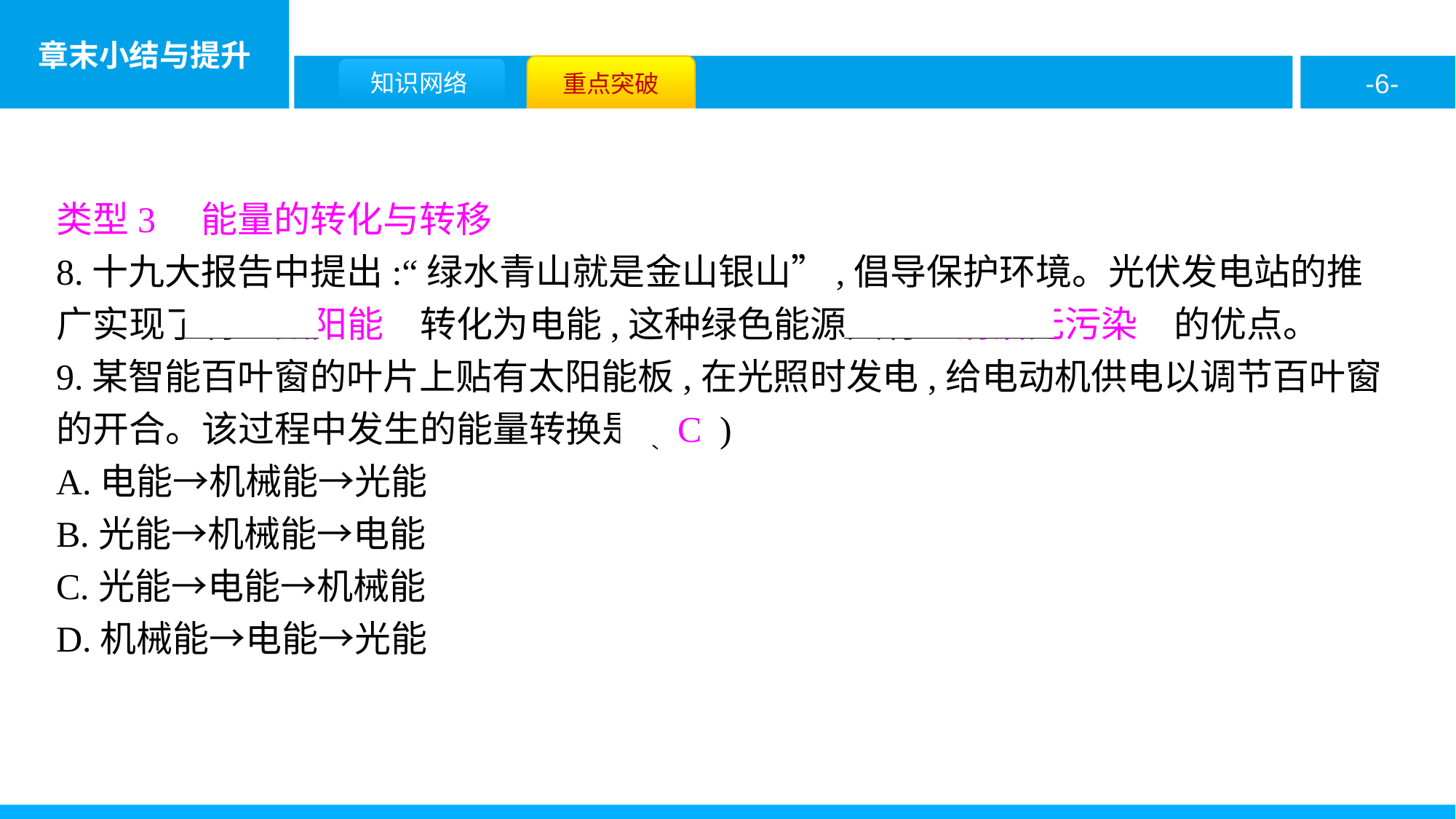

类型3　能量的转化与转移
8.十九大报告中提出:“绿水青山就是金山银山”,倡导保护环境。光伏发电站的推广实现了将　太阳能　转化为电能,这种绿色能源具有　清洁无污染　的优点。
9.某智能百叶窗的叶片上贴有太阳能板,在光照时发电,给电动机供电以调节百叶窗的开合。该过程中发生的能量转换是(  C  )
A.电能→机械能→光能
B.光能→机械能→电能
C.光能→电能→机械能
D.机械能→电能→光能